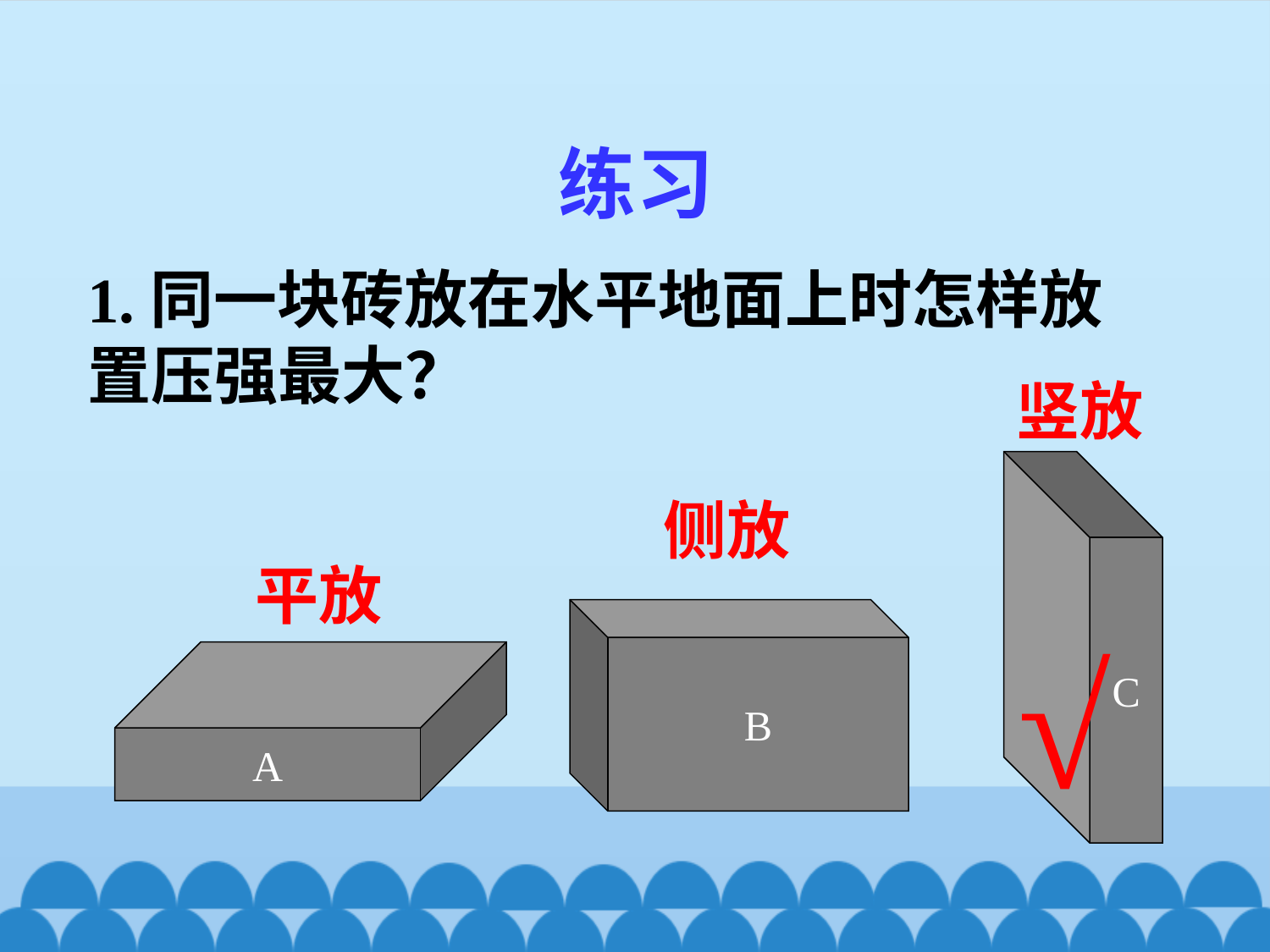

练习
1.同一块砖放在水平地面上时怎样放置压强最大？
竖放
侧放
平放
C
B
√
A